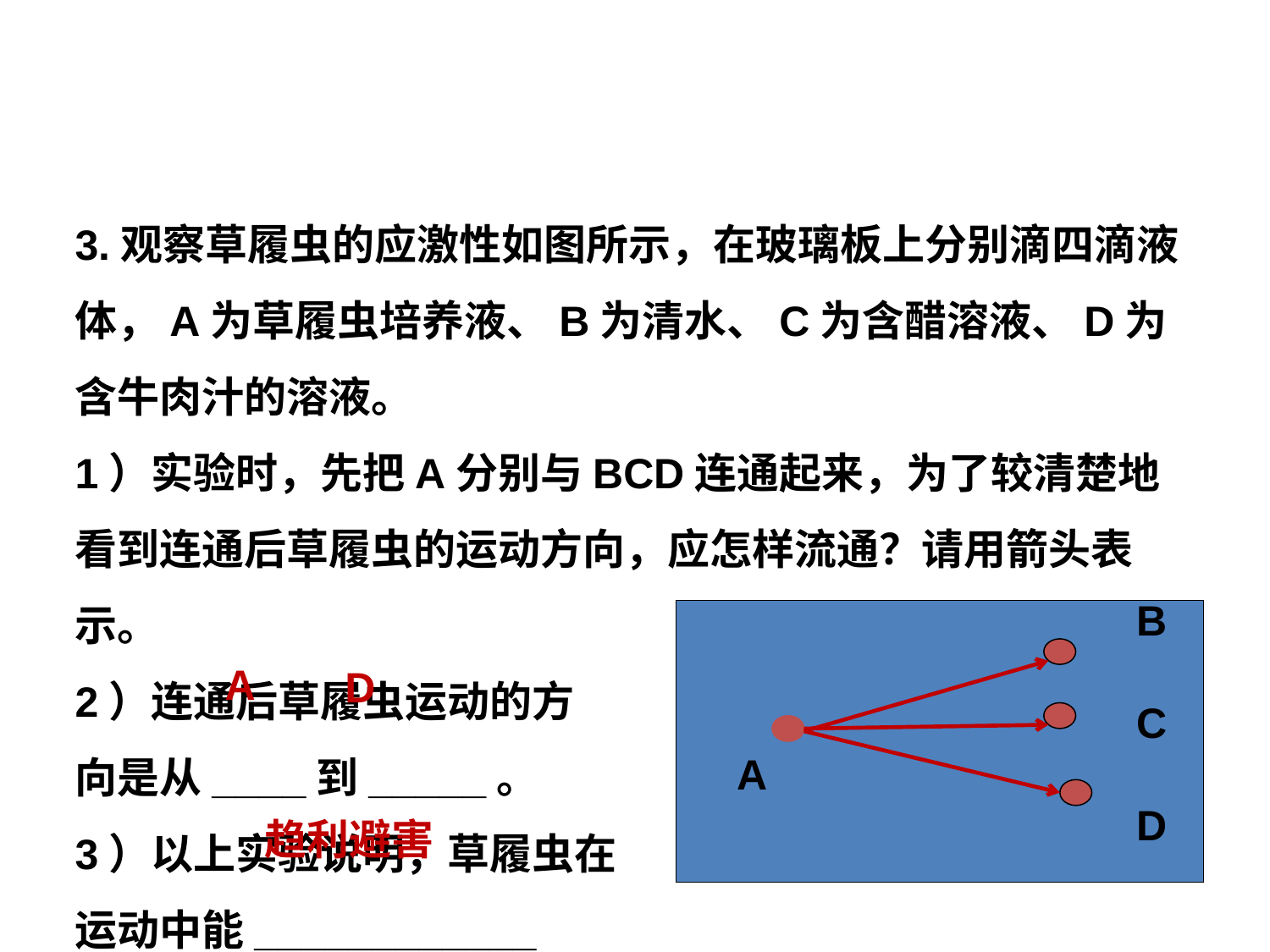

3.观察草履虫的应激性如图所示，在玻璃板上分别滴四滴液体，A为草履虫培养液、B为清水、C为含醋溶液、D为含牛肉汁的溶液。
1）实验时，先把A分别与BCD连通起来，为了较清楚地看到连通后草履虫的运动方向，应怎样流通？请用箭头表示。
2）连通后草履虫运动的方
向是从____到_____。
3）以上实验说明，草履虫在
运动中能____________
B

A
D
C

A

D
趋利避害